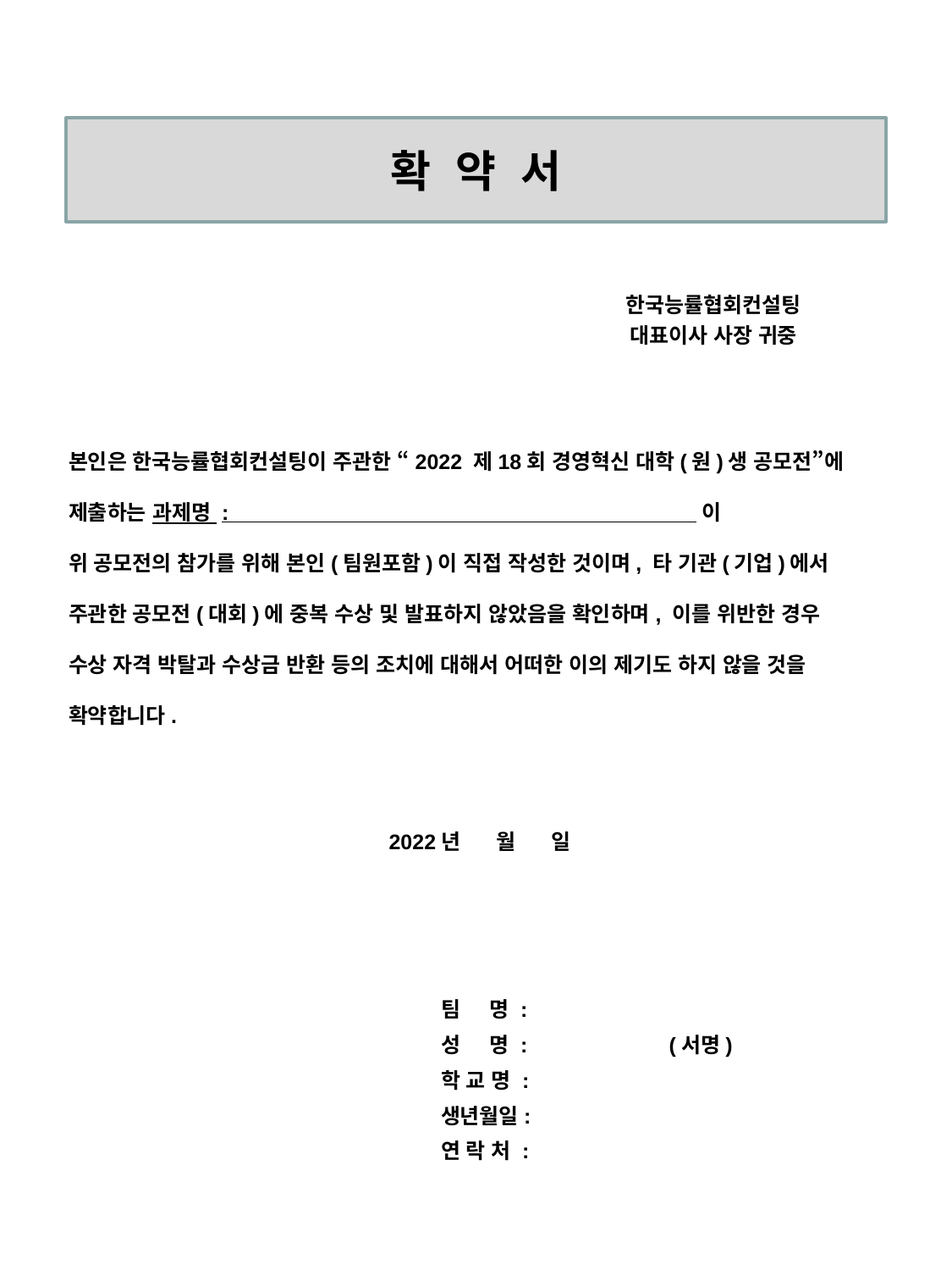

확  약  서

                                                                                 한국능률협회컨설팅
                                                                                 대표이사 사장 귀중

본인은 한국능률협회컨설팅이 주관한 “2022 제18회 경영혁신 대학(원)생 공모전”에
제출하는 과제명 :                                                                               이
위 공모전의 참가를 위해 본인(팀원포함)이 직접 작성한 것이며, 타 기관(기업)에서
주관한 공모전(대회)에 중복 수상 및 발표하지 않았음을 확인하며, 이를 위반한 경우
수상 자격 박탈과 수상금 반환 등의 조치에 대해서 어떠한 이의 제기도 하지 않을 것을 확약합니다.

   2022년      월      일

                                                              팀     명 :
                                                              성     명 :                        (서명)
                                                              학 교 명 :
                                                              생년월일:
                                                              연 락 처 :